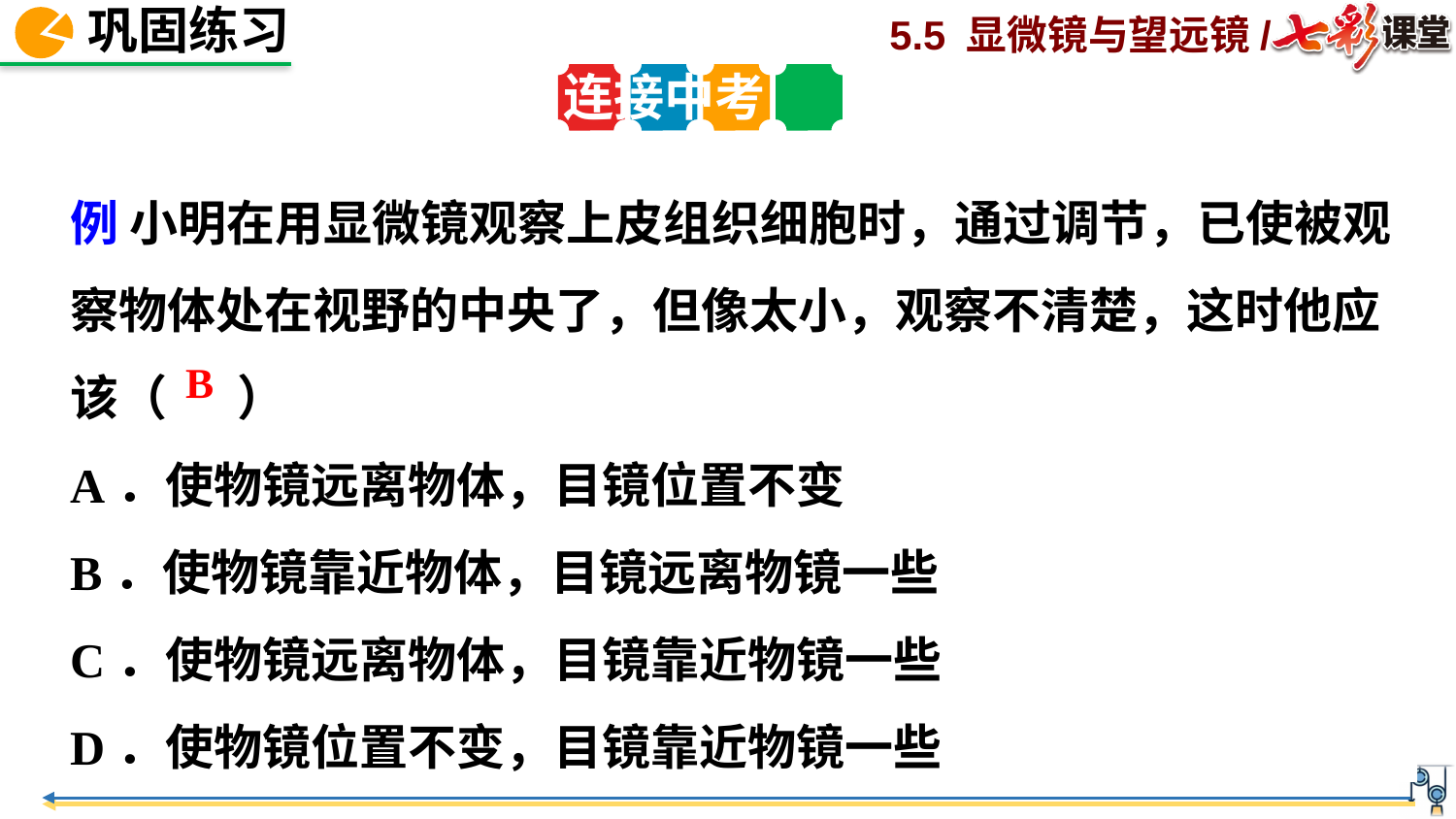

连接中考

例 小明在用显微镜观察上皮组织细胞时，通过调节，已使被观察物体处在视野的中央了，但像太小，观察不清楚，这时他应该（  　）
A．使物镜远离物体，目镜位置不变
B．使物镜靠近物体，目镜远离物镜一些
C．使物镜远离物体，目镜靠近物镜一些
D．使物镜位置不变，目镜靠近物镜一些
B